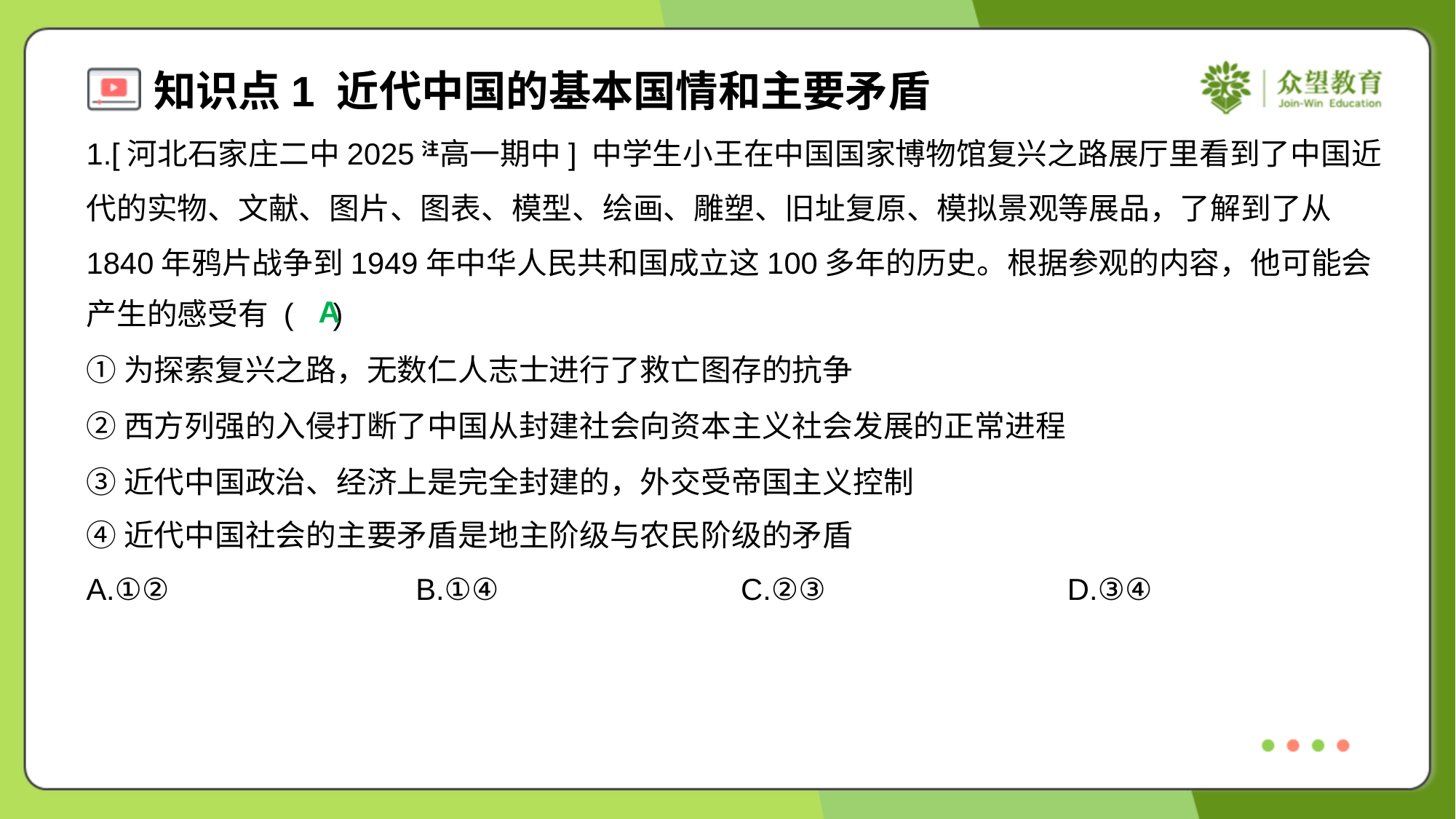

1.[河北石家庄二中2025注高一期中] 中学生小王在中国国家博物馆复兴之路展厅里看到了中国近
代的实物、文献、图片、图表、模型、绘画、雕塑、旧址复原、模拟景观等展品，了解到了从
1840年鸦片战争到1949年中华人民共和国成立这100多年的历史。根据参观的内容，他可能会
产生的感受有 (     )
A
①为探索复兴之路，无数仁人志士进行了救亡图存的抗争
②西方列强的入侵打断了中国从封建社会向资本主义社会发展的正常进程
③近代中国政治、经济上是完全封建的，外交受帝国主义控制
④近代中国社会的主要矛盾是地主阶级与农民阶级的矛盾
A.①②	B.①④	C.②③	D.③④